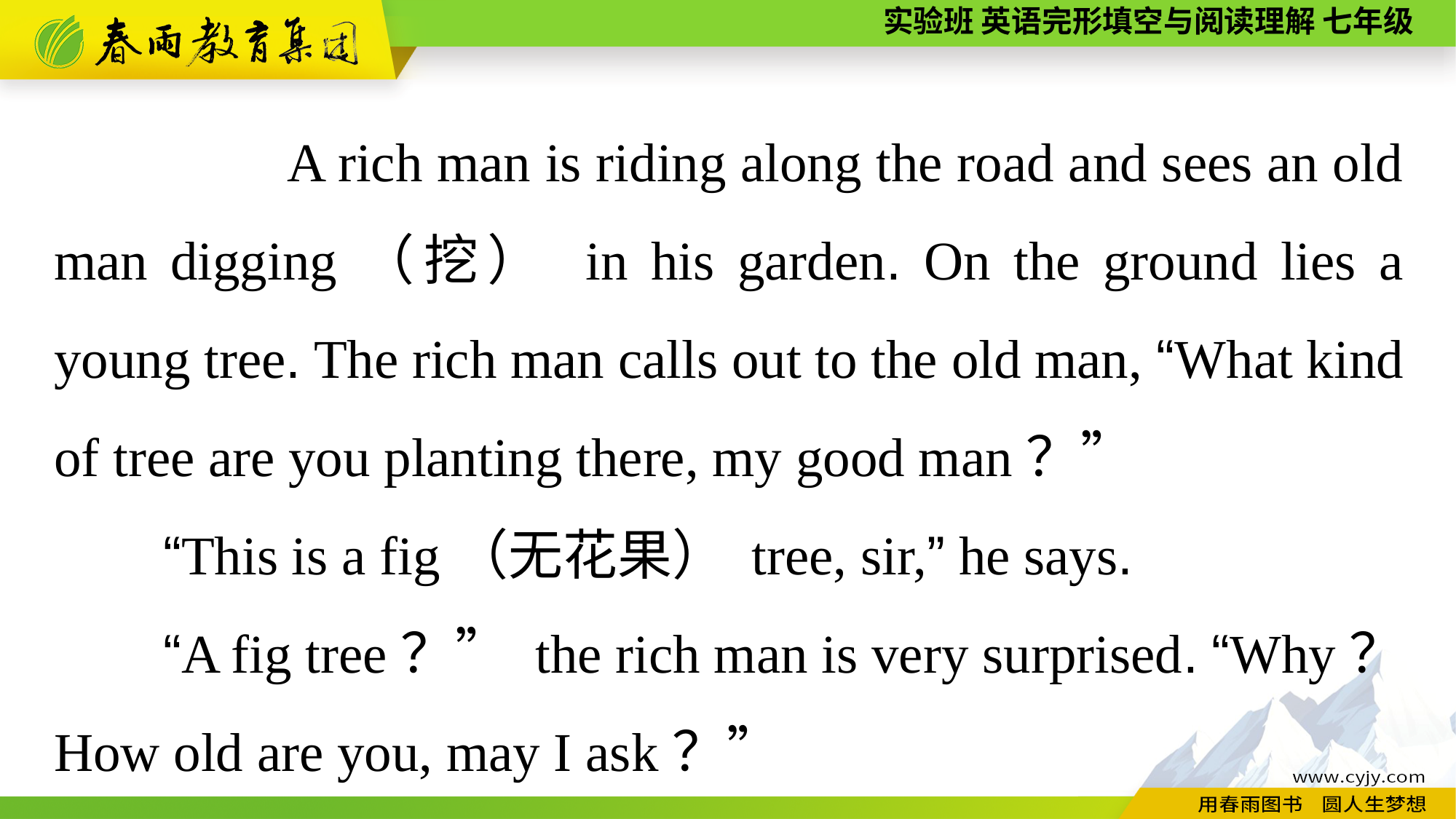

A rich man is riding along the road and sees an old man digging（挖） in his garden. On the ground lies a young tree. The rich man calls out to the old man, “What kind of tree are you planting there, my good man？”
“This is a fig（无花果） tree, sir,” he says.
“A fig tree？” the rich man is very surprised. “Why？ How old are you, may I ask？”